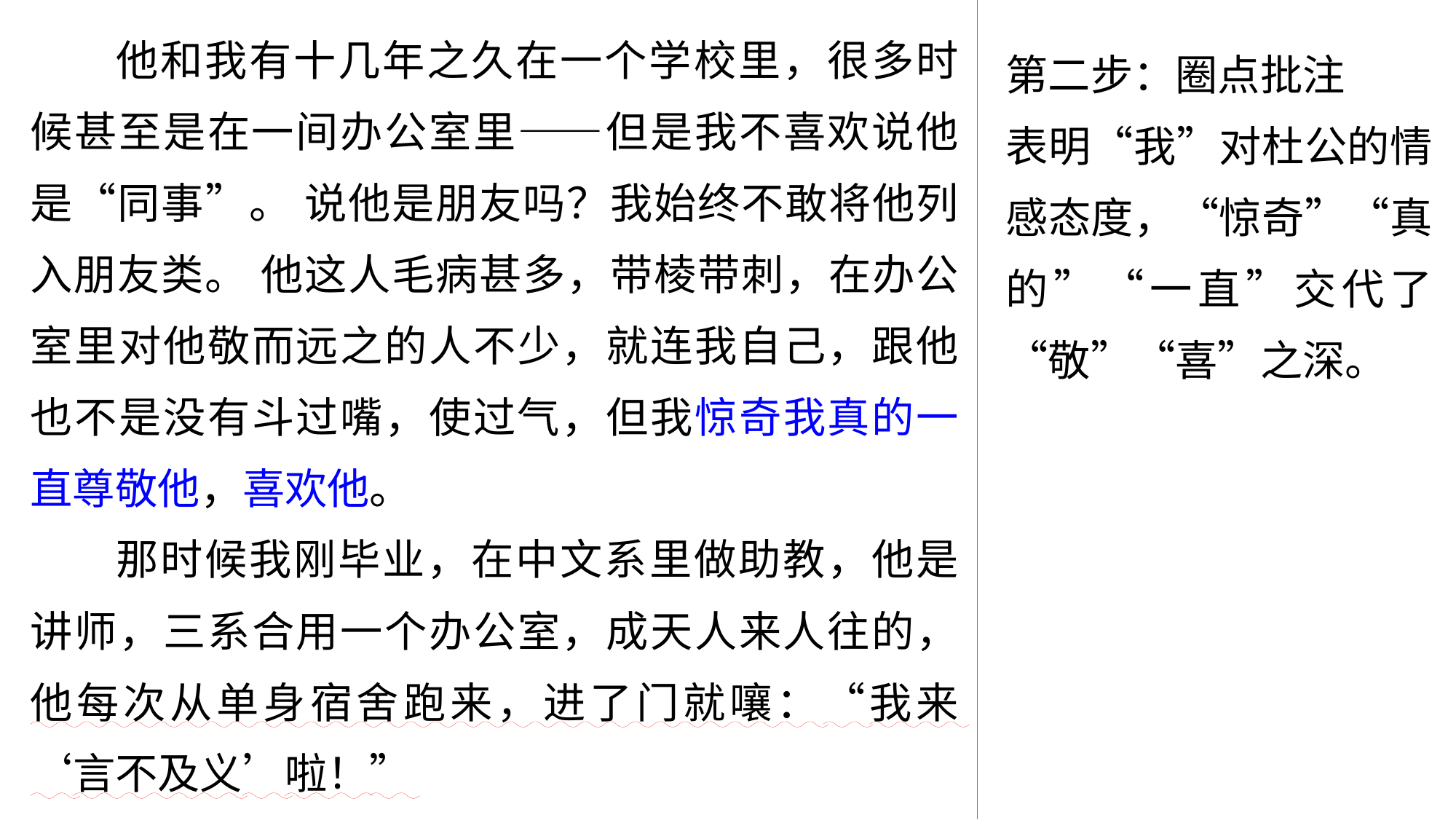

他和我有十几年之久在一个学校里，很多时候甚至是在一间办公室里——但是我不喜欢说他是“同事”。 说他是朋友吗？我始终不敢将他列入朋友类。 他这人毛病甚多，带棱带刺，在办公室里对他敬而远之的人不少，就连我自己，跟他也不是没有斗过嘴，使过气，但我惊奇我真的一直尊敬他，喜欢他。
那时候我刚毕业，在中文系里做助教，他是讲师，三系合用一个办公室，成天人来人往的，他每次从单身宿舍跑来，进了门就嚷：“我来‘言不及义’啦！”
第二步：圈点批注
表明“我”对杜公的情感态度，“惊奇”“真的”“一直”交代了“敬”“喜”之深。